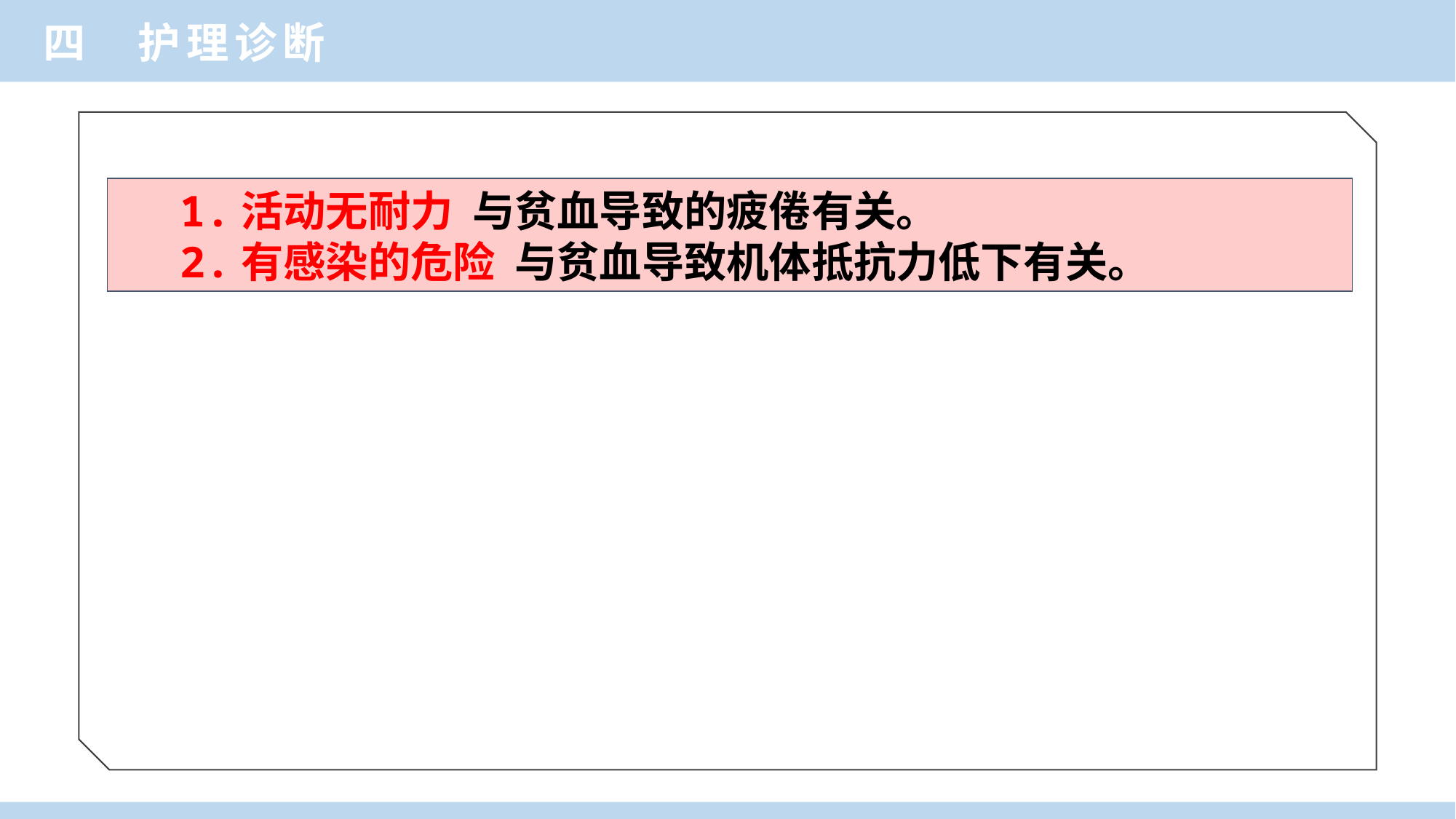

四   护理诊断

 1.活动无耐力  与贫血导致的疲倦有关。
 2.有感染的危险  与贫血导致机体抵抗力低下有关。